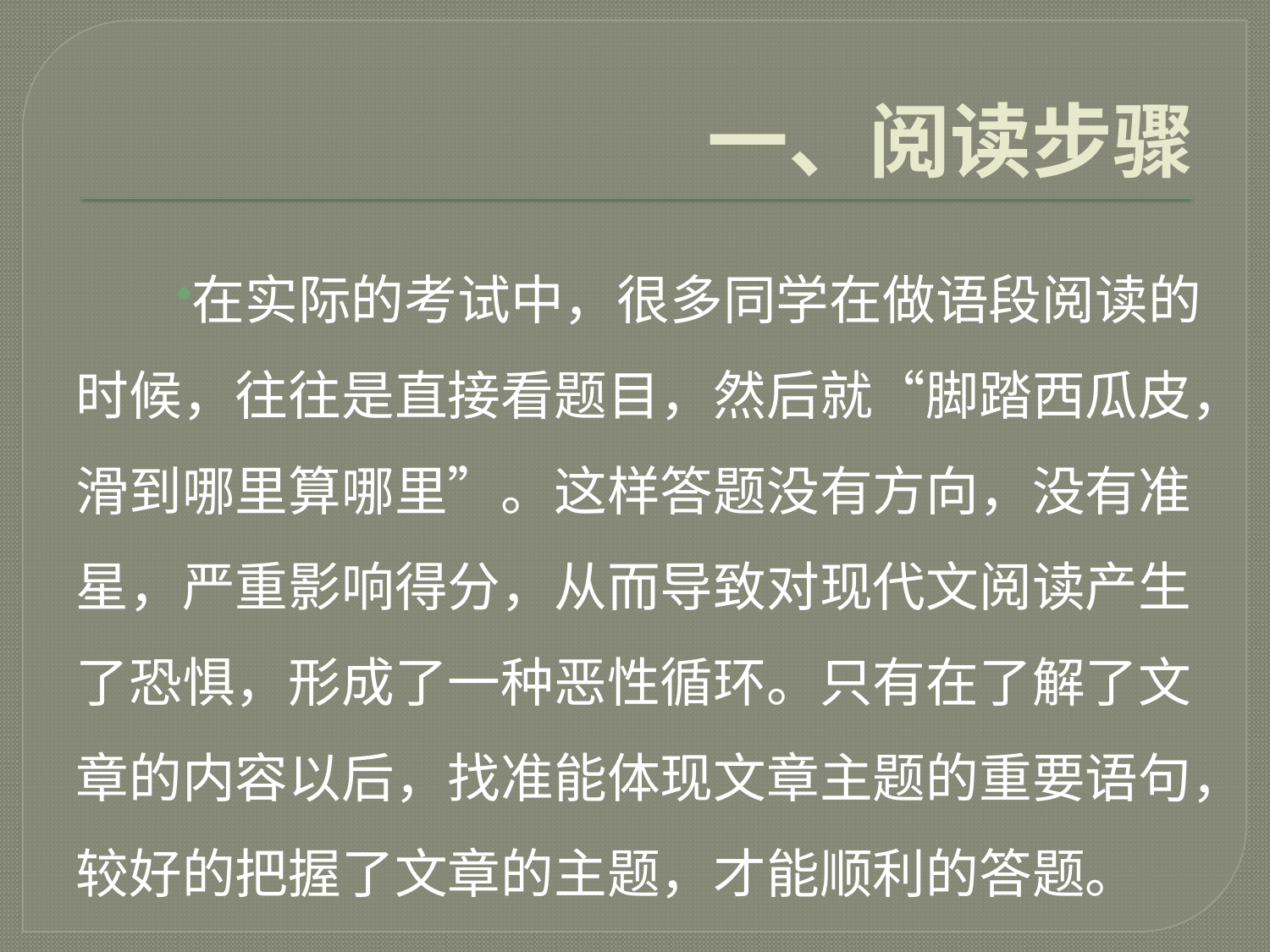

# 一、阅读步骤
在实际的考试中，很多同学在做语段阅读的时候，往往是直接看题目，然后就“脚踏西瓜皮，滑到哪里算哪里”。这样答题没有方向，没有准星，严重影响得分，从而导致对现代文阅读产生了恐惧，形成了一种恶性循环。只有在了解了文章的内容以后，找准能体现文章主题的重要语句，较好的把握了文章的主题，才能顺利的答题。